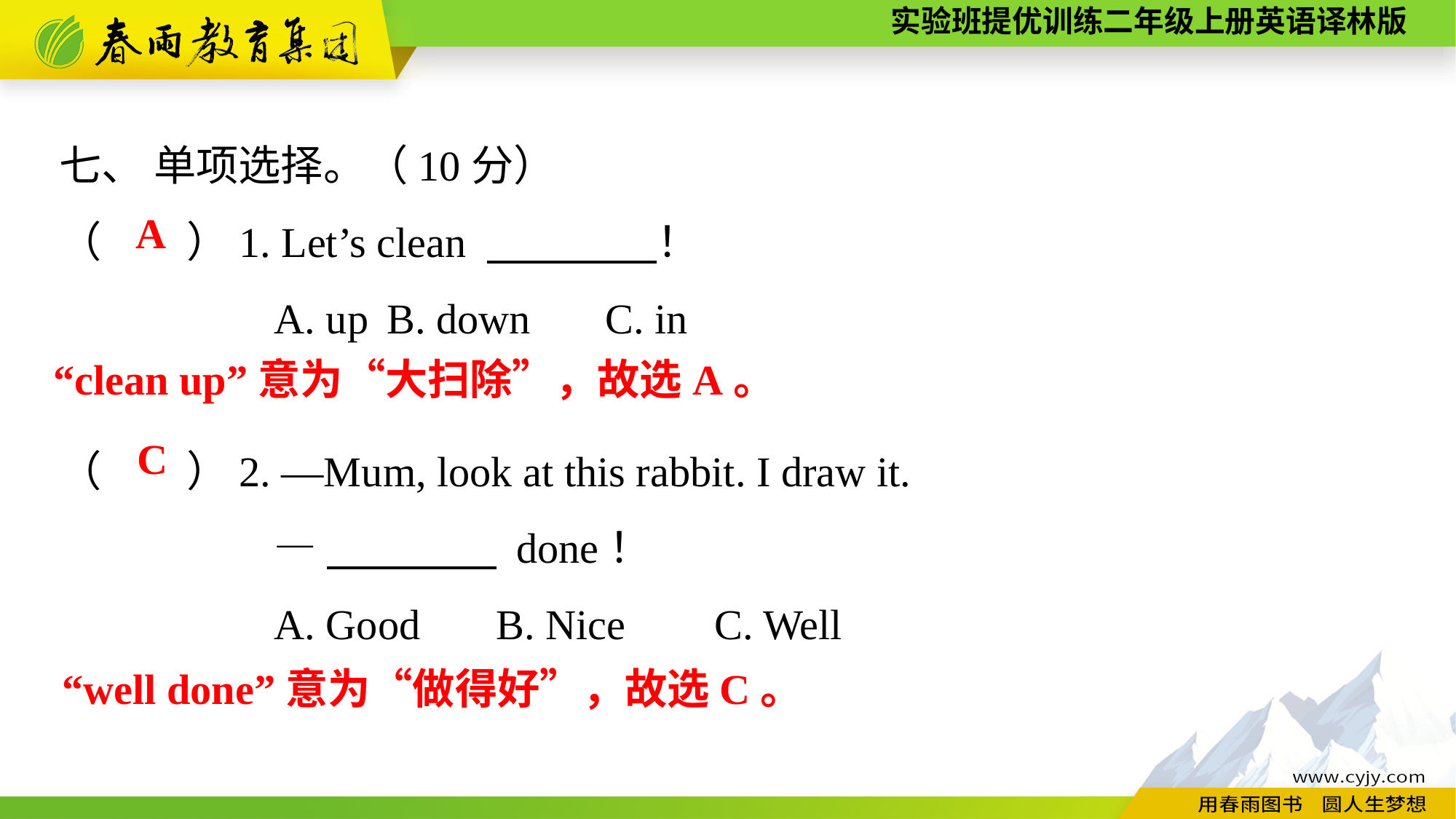

七、 单项选择。（10分）
（　　）1. Let’s clean 　　　　！
A. up	B. down	C. in

（　　）2. —Mum, look at this rabbit. I draw it.
—　　　　 done！
A. Good 	B. Nice 	C. Well
A
“clean up”意为“大扫除”，故选A。
C
“well done”意为“做得好”，故选C。